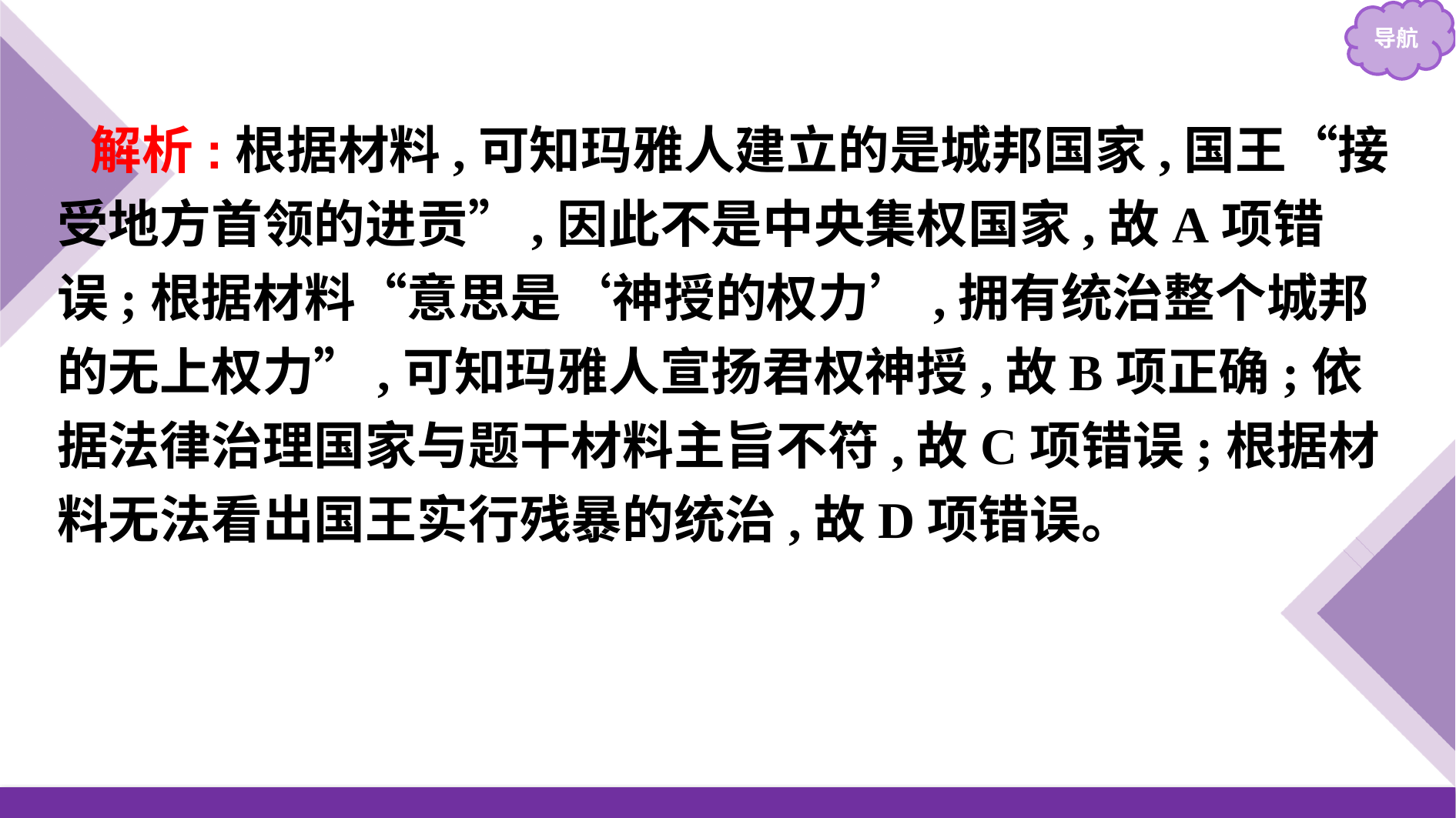

解析:根据材料,可知玛雅人建立的是城邦国家,国王“接受地方首领的进贡”,因此不是中央集权国家,故A项错误;根据材料“意思是‘神授的权力’,拥有统治整个城邦的无上权力”,可知玛雅人宣扬君权神授,故B项正确;依据法律治理国家与题干材料主旨不符,故C项错误;根据材料无法看出国王实行残暴的统治,故D项错误。